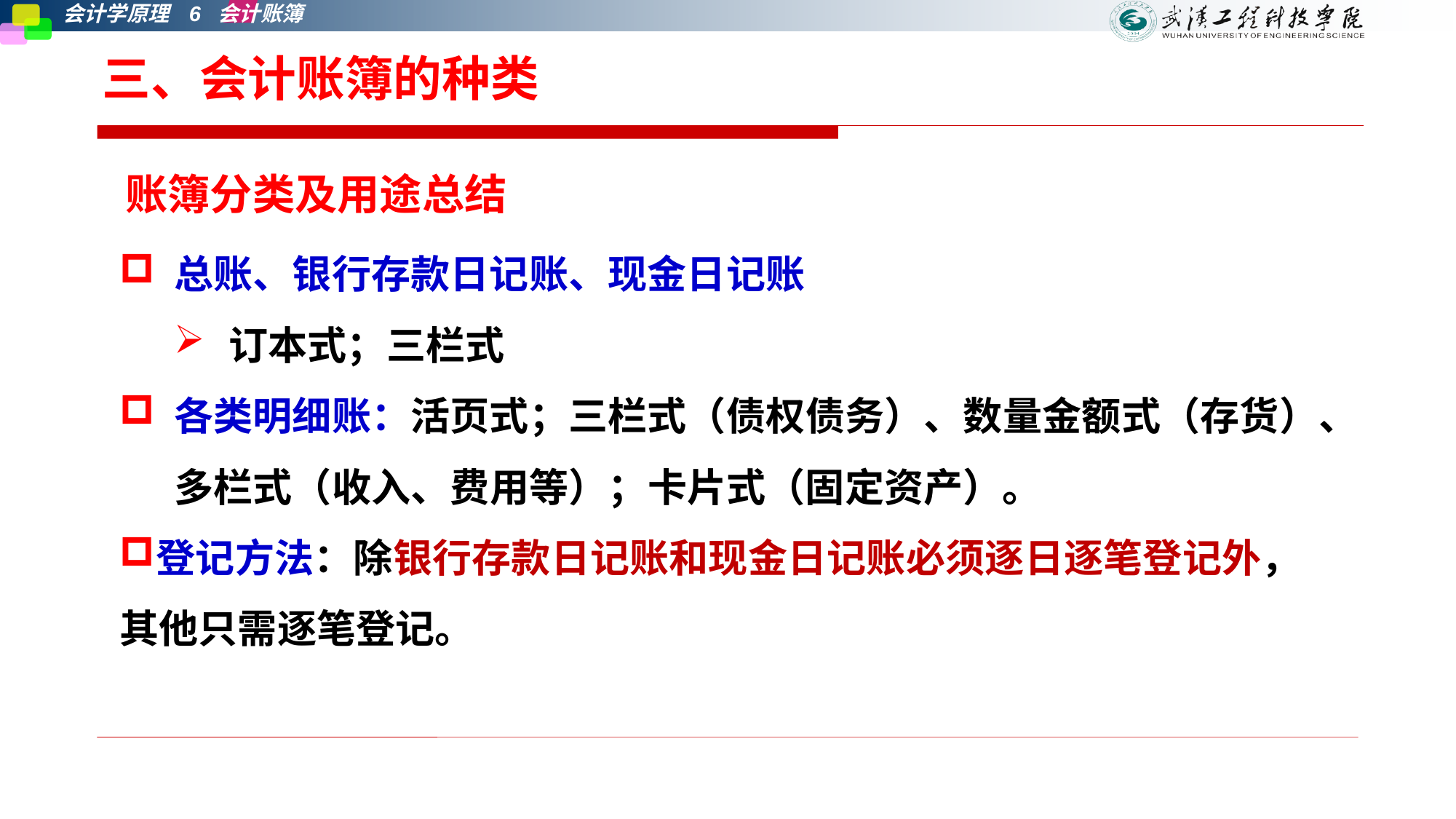

# 三、会计账簿的种类
账簿分类及用途总结
总账、银行存款日记账、现金日记账
订本式；三栏式
各类明细账：活页式；三栏式（债权债务）、数量金额式（存货）、多栏式（收入、费用等）；卡片式（固定资产）。
登记方法：除银行存款日记账和现金日记账必须逐日逐笔登记外，  其他只需逐笔登记。